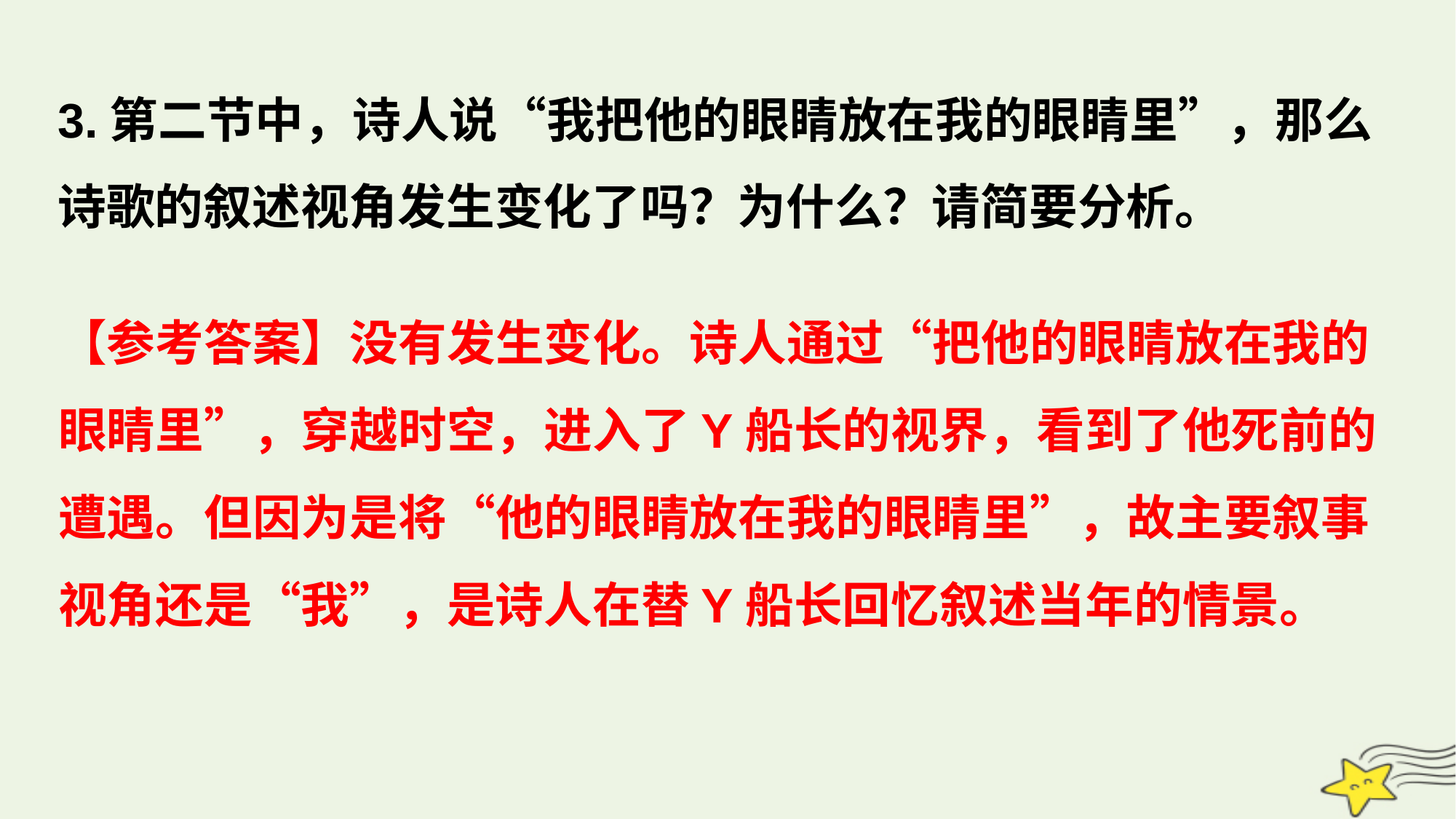

3.第二节中，诗人说“我把他的眼睛放在我的眼睛里”，那么诗歌的叙述视角发生变化了吗？为什么？请简要分析。
【参考答案】没有发生变化。诗人通过“把他的眼睛放在我的眼睛里”，穿越时空，进入了Y船长的视界，看到了他死前的遭遇。但因为是将“他的眼睛放在我的眼睛里”，故主要叙事视角还是“我”，是诗人在替Y船长回忆叙述当年的情景。